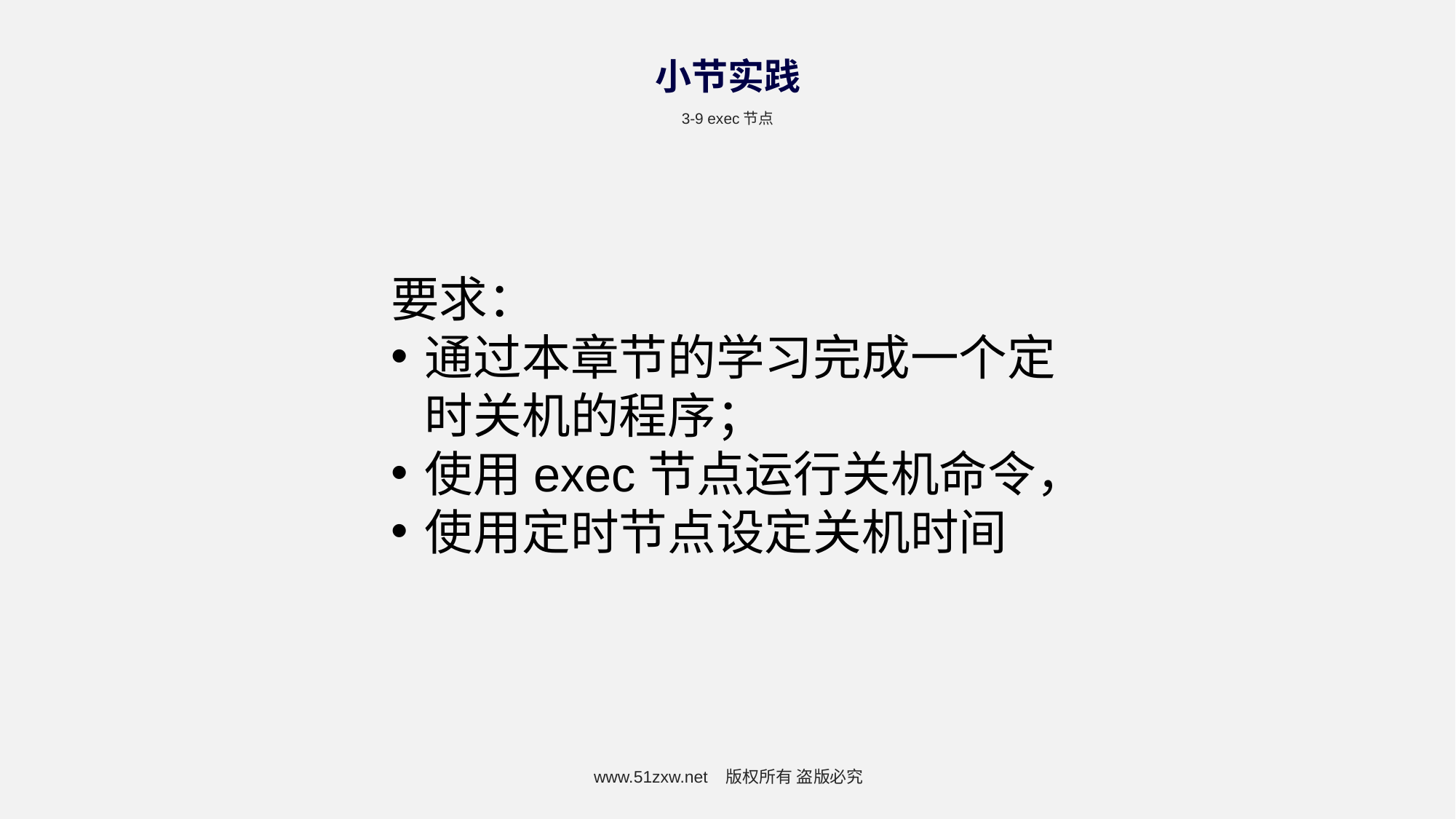

小节实践
3-9 exec节点
要求：
通过本章节的学习完成一个定时关机的程序；
使用exec节点运行关机命令，
使用定时节点设定关机时间
www.51zxw.net   版权所有 盗版必究